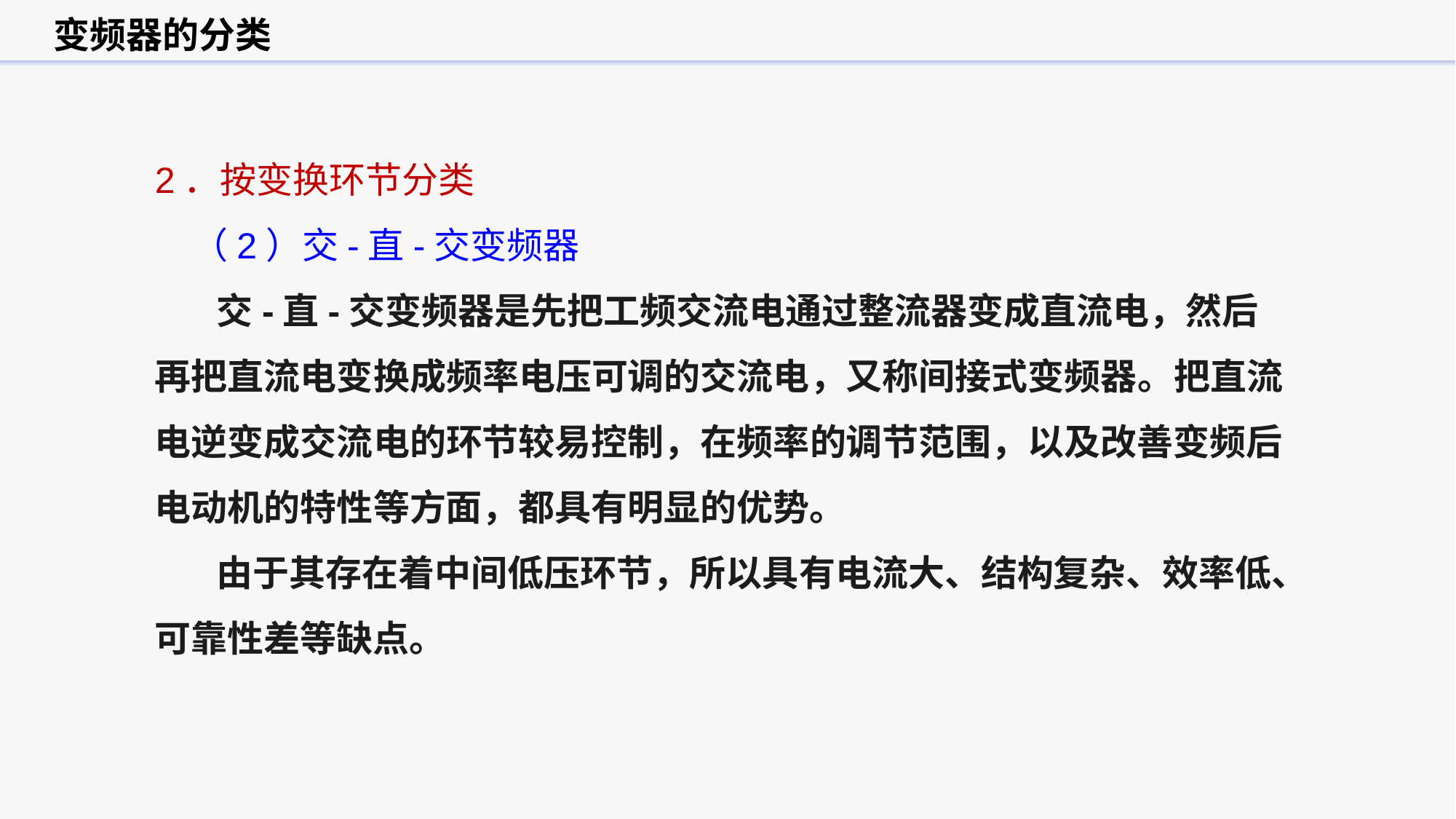

变频器的分类

2．按变换环节分类
（2）交-直-交变频器
  交-直-交变频器是先把工频交流电通过整流器变成直流电，然后再把直流电变换成频率电压可调的交流电，又称间接式变频器。把直流电逆变成交流电的环节较易控制，在频率的调节范围，以及改善变频后电动机的特性等方面，都具有明显的优势。
  由于其存在着中间低压环节，所以具有电流大、结构复杂、效率低、可靠性差等缺点。